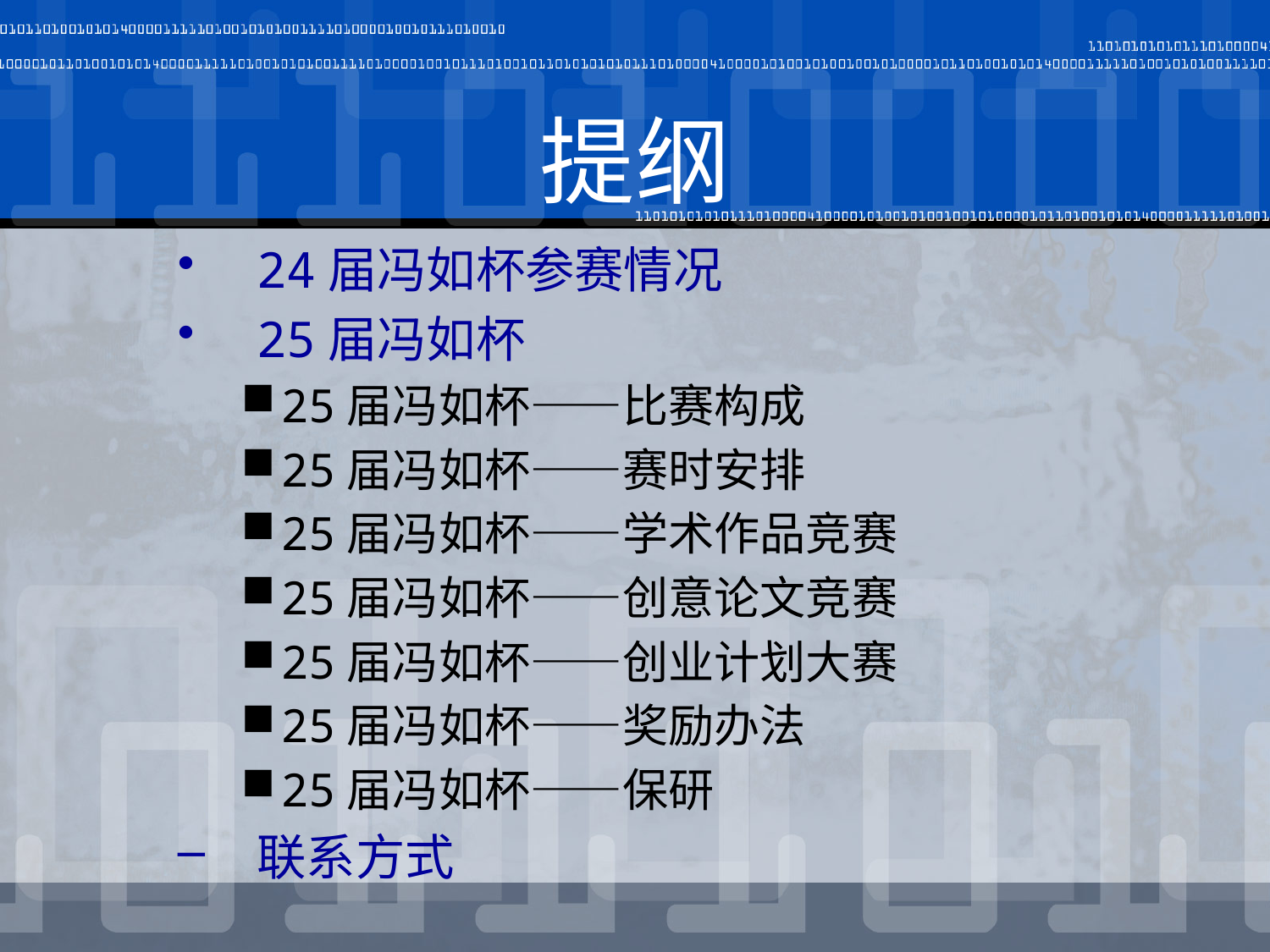

# 提纲
24届冯如杯参赛情况
25届冯如杯
25届冯如杯——比赛构成
25届冯如杯——赛时安排
25届冯如杯——学术作品竞赛
25届冯如杯——创意论文竞赛
25届冯如杯——创业计划大赛
25届冯如杯——奖励办法
25届冯如杯——保研
联系方式